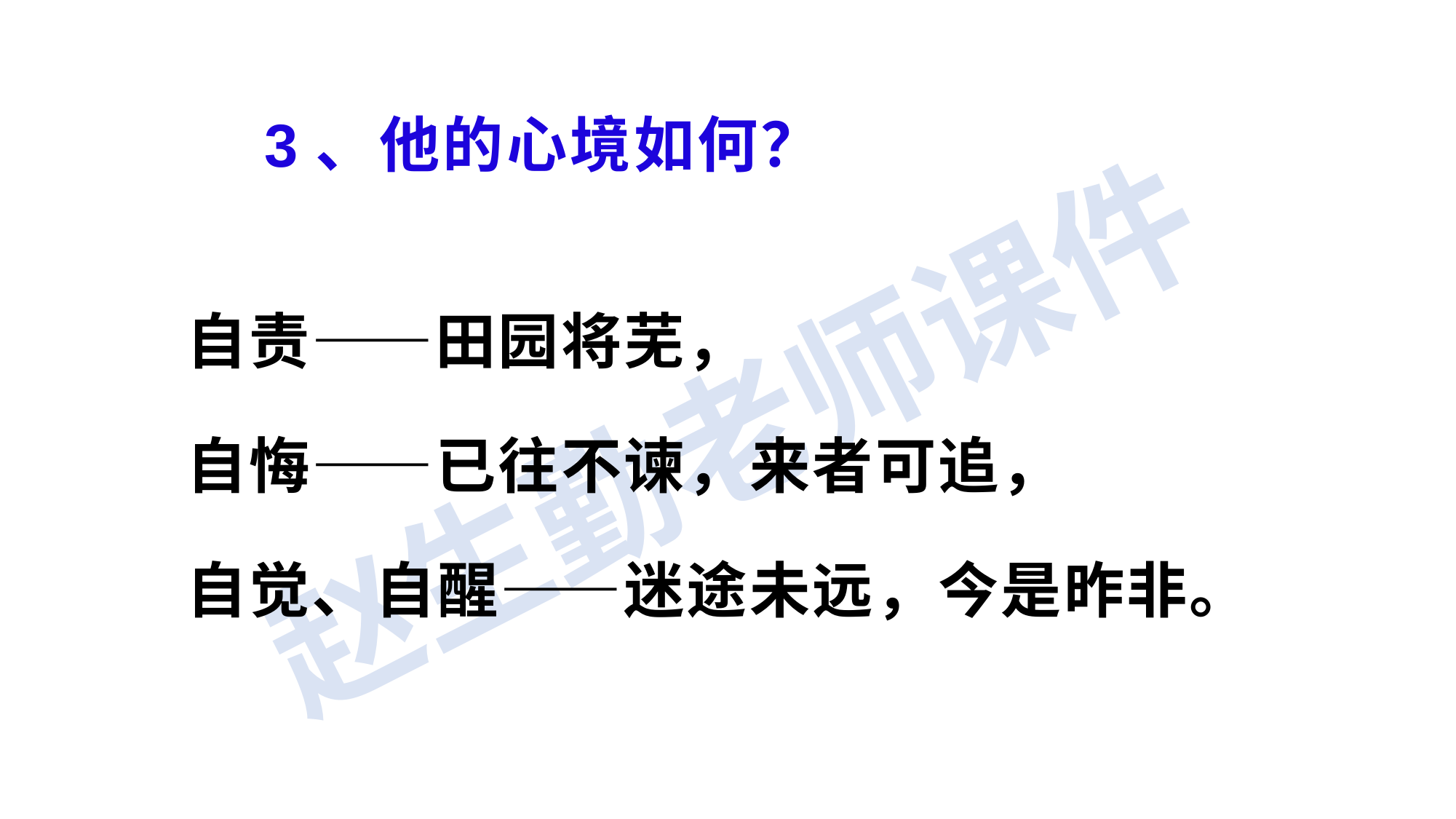

# 3、他的心境如何？
自责——田园将芜，
自悔——已往不谏，来者可追，
自觉、自醒——迷途未远，今是昨非。